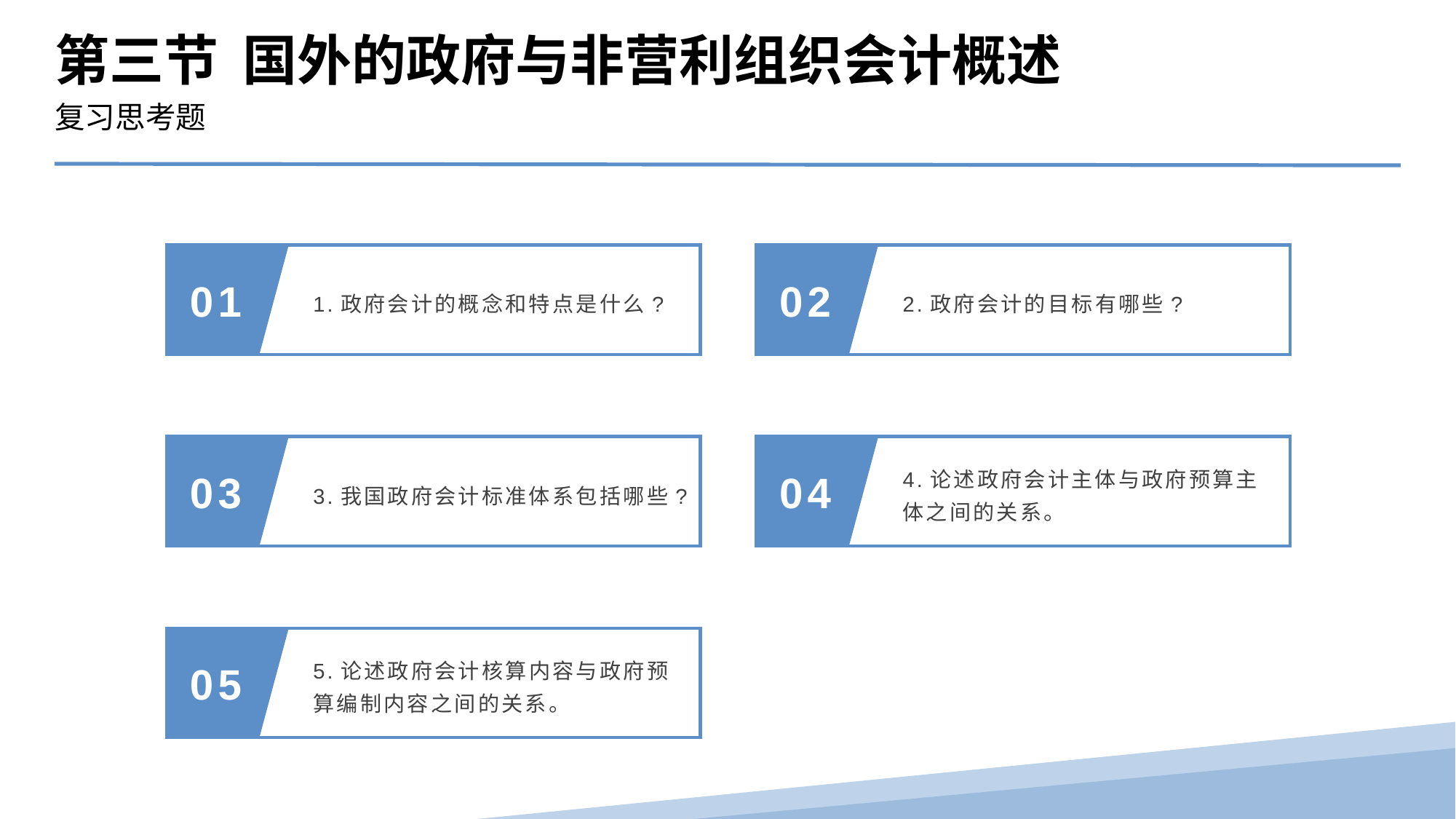

第三节  国外的政府与非营利组织会计概述
复习思考题

1.政府会计的概念和特点是什么?
2.政府会计的目标有哪些?
01
02

3.我国政府会计标准体系包括哪些?
4.论述政府会计主体与政府预算主体之间的关系。
03
04

5.论述政府会计核算内容与政府预算编制内容之间的关系。
05